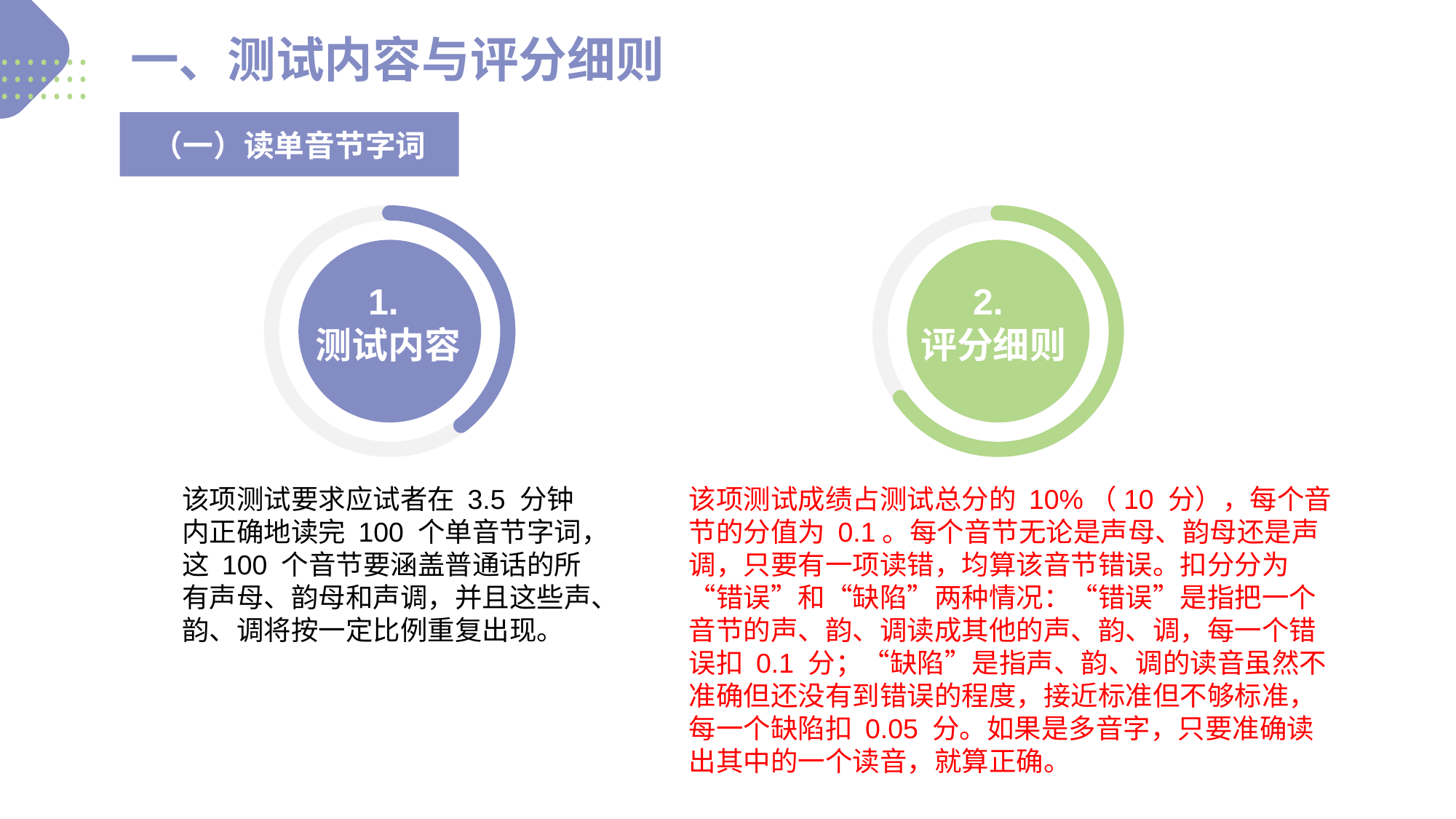

一、测试内容与评分细则

（一）读单音节字词

1.
测试内容

2.
评分细则

该项测试要求应试者在 3.5 分钟内正确地读完 100 个单音节字词，这 100 个音节要涵盖普通话的所有声母、韵母和声调，并且这些声、韵、调将按一定比例重复出现。
该项测试成绩占测试总分的 10%（10 分），每个音节的分值为 0.1。每个音节无论是声母、韵母还是声调，只要有一项读错，均算该音节错误。扣分分为“错误”和“缺陷”两种情况：“错误”是指把一个音节的声、韵、调读成其他的声、韵、调，每一个错误扣 0.1 分；“缺陷”是指声、韵、调的读音虽然不准确但还没有到错误的程度，接近标准但不够标准，每一个缺陷扣 0.05 分。如果是多音字，只要准确读出其中的一个读音，就算正确。